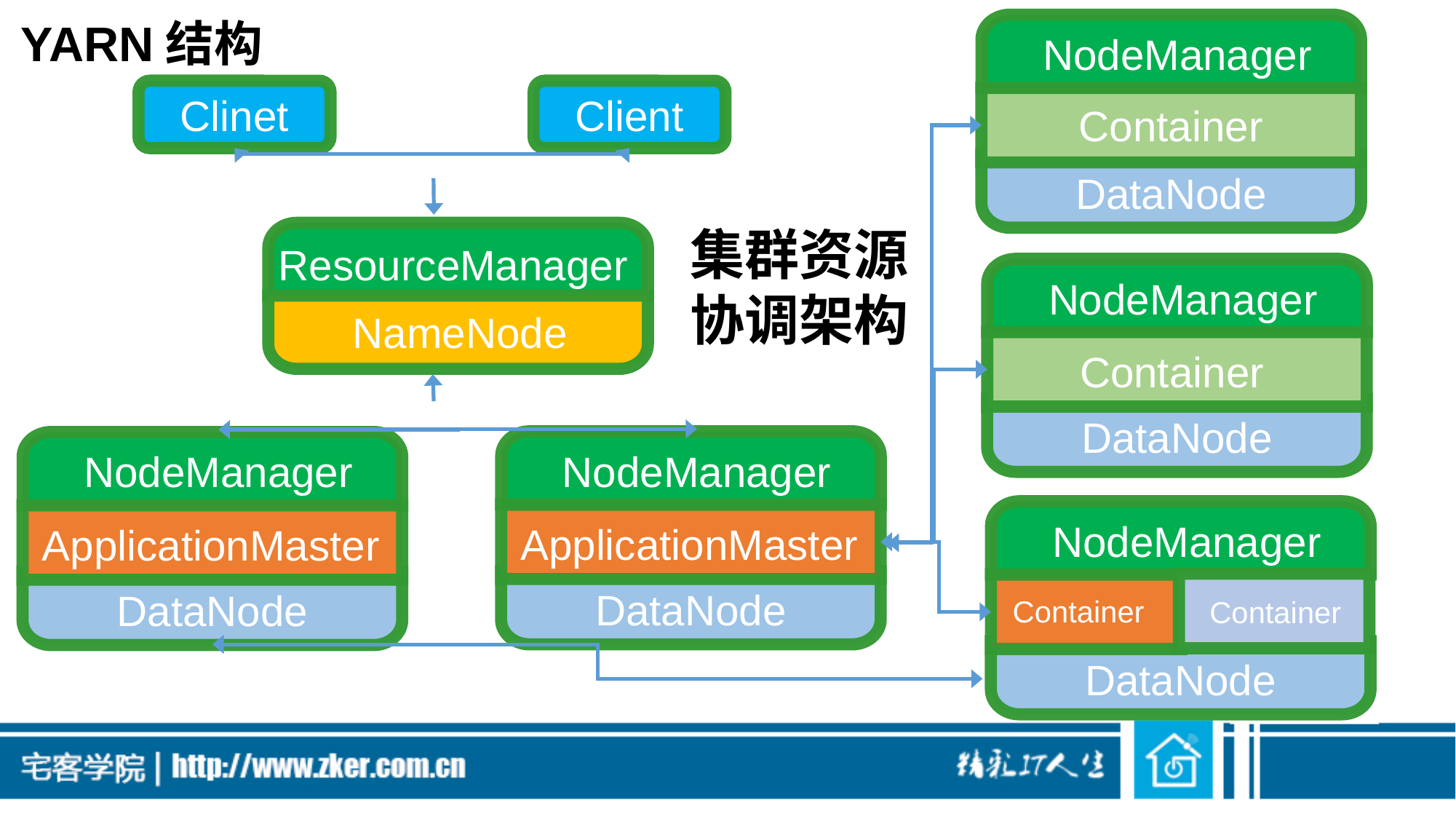

# YARN结构

NodeManager

Container

DataNode
Clinet
Client
集群资源
协调架构

ResourceManager

NodeManager

Container

DataNode

NameNode

NodeManager

ApplicationMaster

DataNode

NodeManager

ApplicationMaster

DataNode

NodeManager

Container
Container

DataNode

Container